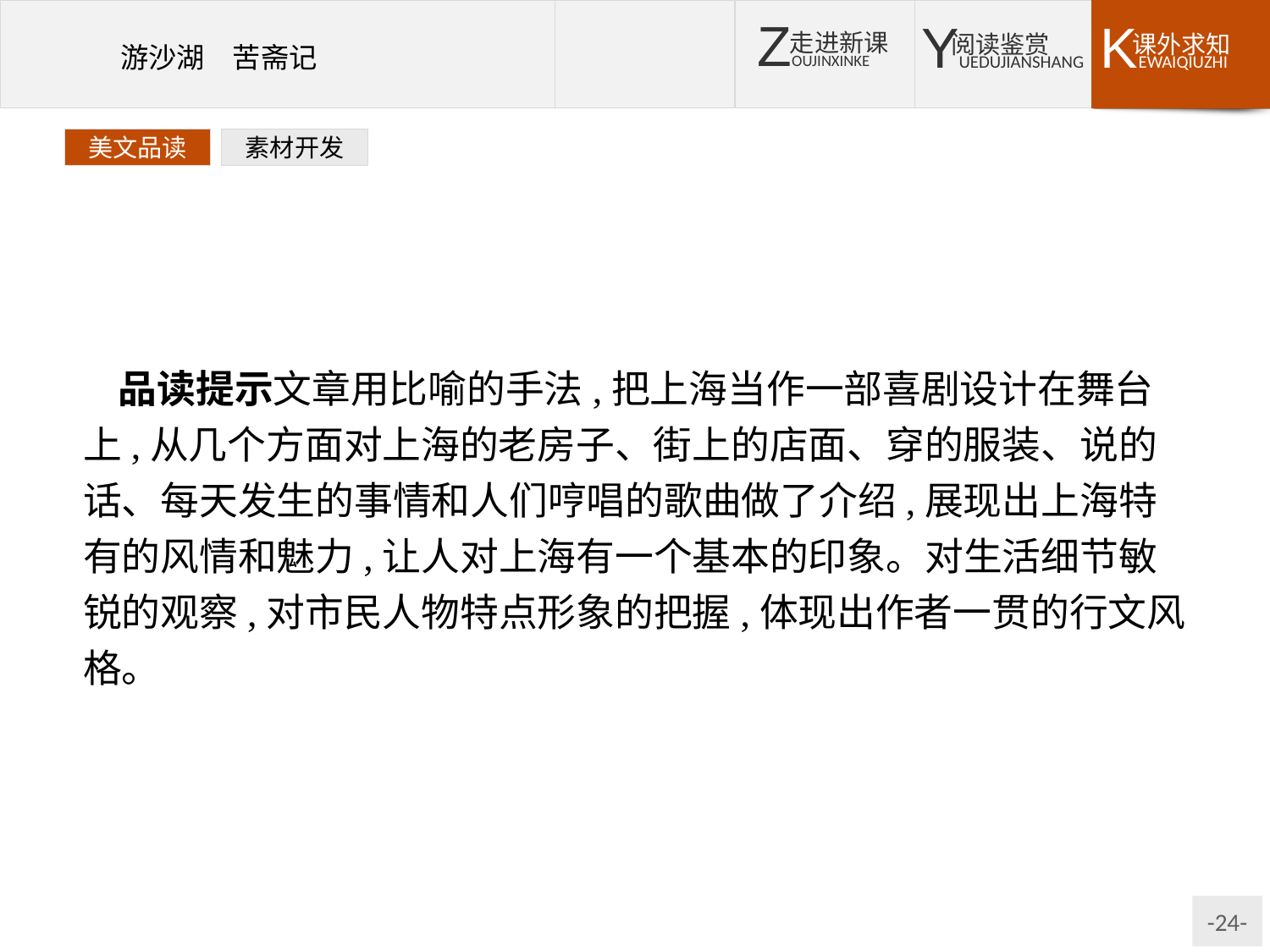

美文品读
素材开发
品读提示文章用比喻的手法,把上海当作一部喜剧设计在舞台上,从几个方面对上海的老房子、街上的店面、穿的服装、说的话、每天发生的事情和人们哼唱的歌曲做了介绍,展现出上海特有的风情和魅力,让人对上海有一个基本的印象。对生活细节敏锐的观察,对市民人物特点形象的把握,体现出作者一贯的行文风格。